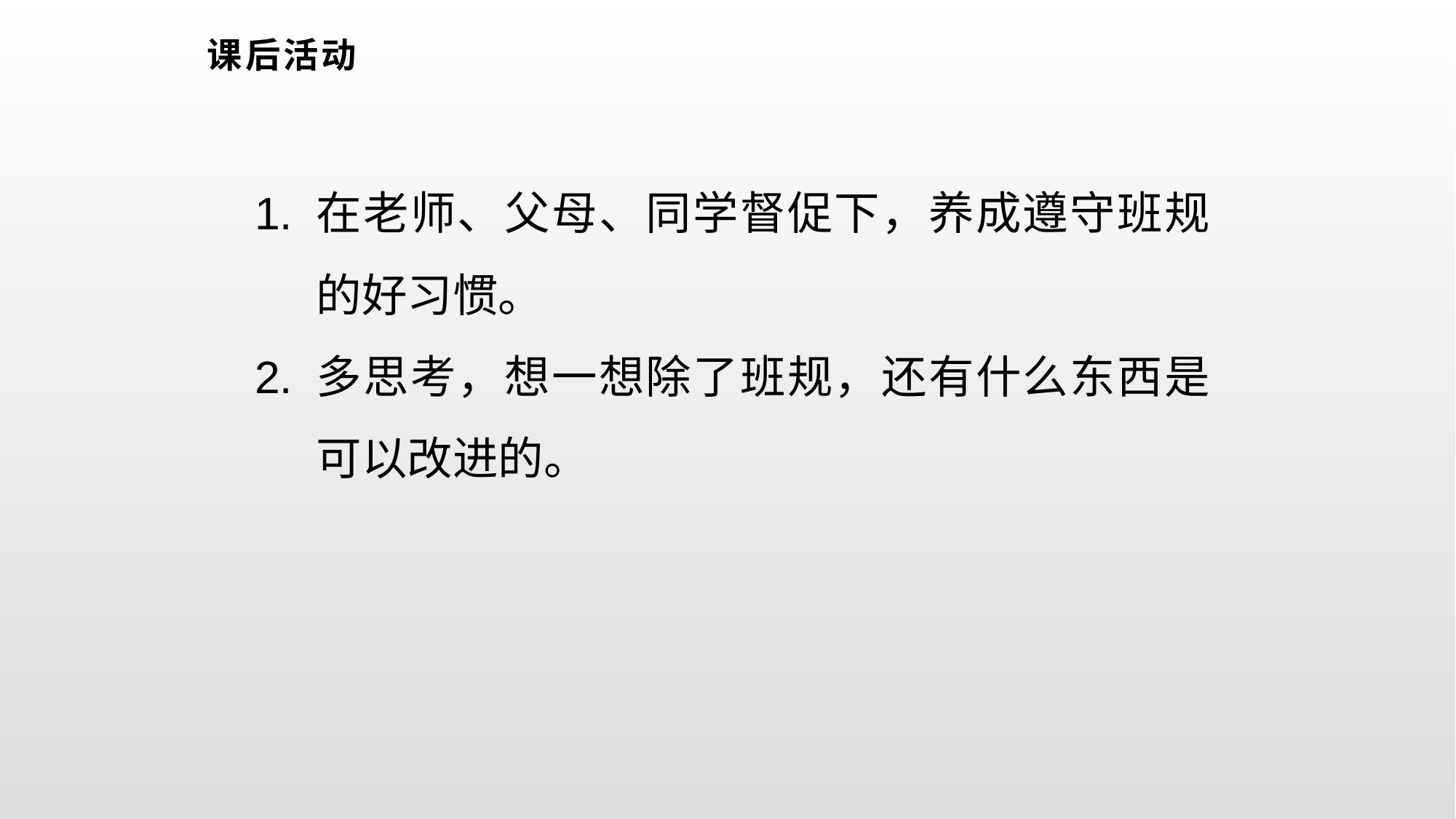

# 课后活动
在老师、父母、同学督促下，养成遵守班规的好习惯。
多思考，想一想除了班规，还有什么东西是可以改进的。